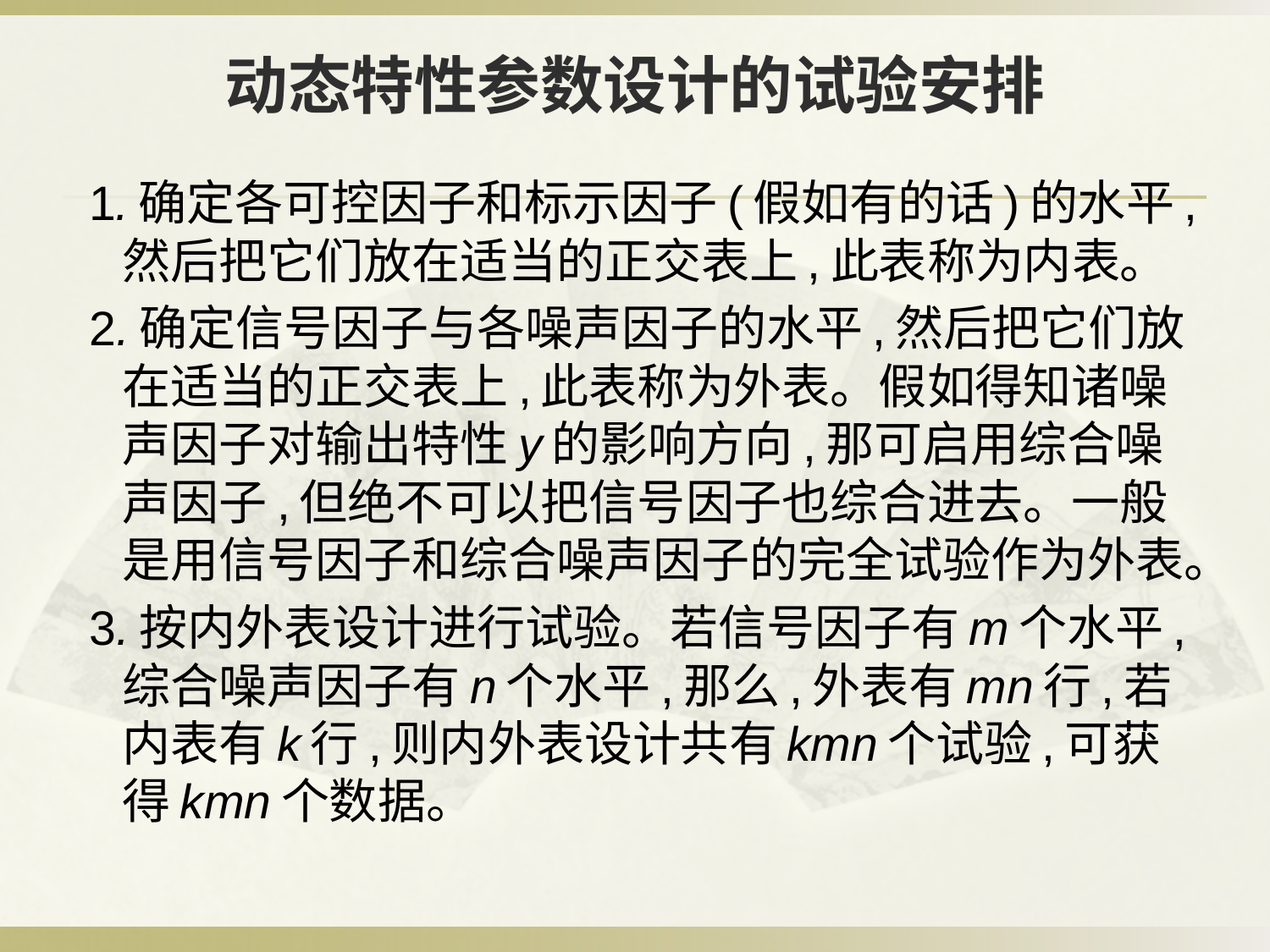

# 动态特性参数设计的试验安排
 1.确定各可控因子和标示因子(假如有的话)的水平,然后把它们放在适当的正交表上,此表称为内表。
 2.确定信号因子与各噪声因子的水平,然后把它们放在适当的正交表上,此表称为外表。假如得知诸噪声因子对输出特性y的影响方向,那可启用综合噪声因子,但绝不可以把信号因子也综合进去。一般是用信号因子和综合噪声因子的完全试验作为外表。
 3.按内外表设计进行试验。若信号因子有m个水平,综合噪声因子有n个水平,那么,外表有mn行,若内表有k行,则内外表设计共有kmn个试验,可获得kmn个数据。